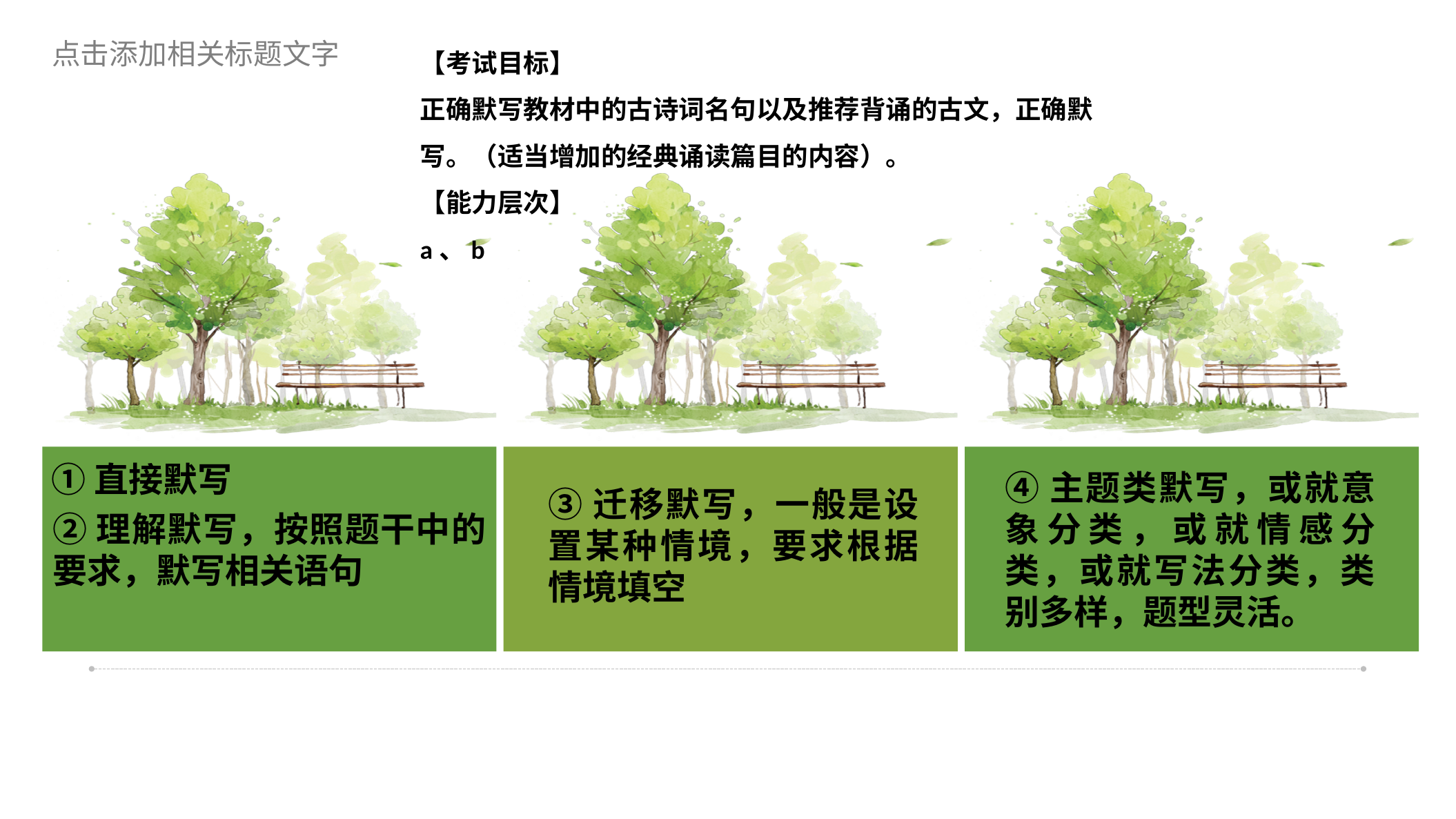

【考试目标】
正确默写教材中的古诗词名句以及推荐背诵的古文，正确默写。（适当增加的经典诵读篇目的内容）。
【能力层次】
a、b

②理解默写，按照题干中的要求，默写相关语句

①直接默写
④主题类默写，或就意象分类，或就情感分类，或就写法分类，类别多样，题型灵活。
③迁移默写，一般是设置某种情境，要求根据情境填空